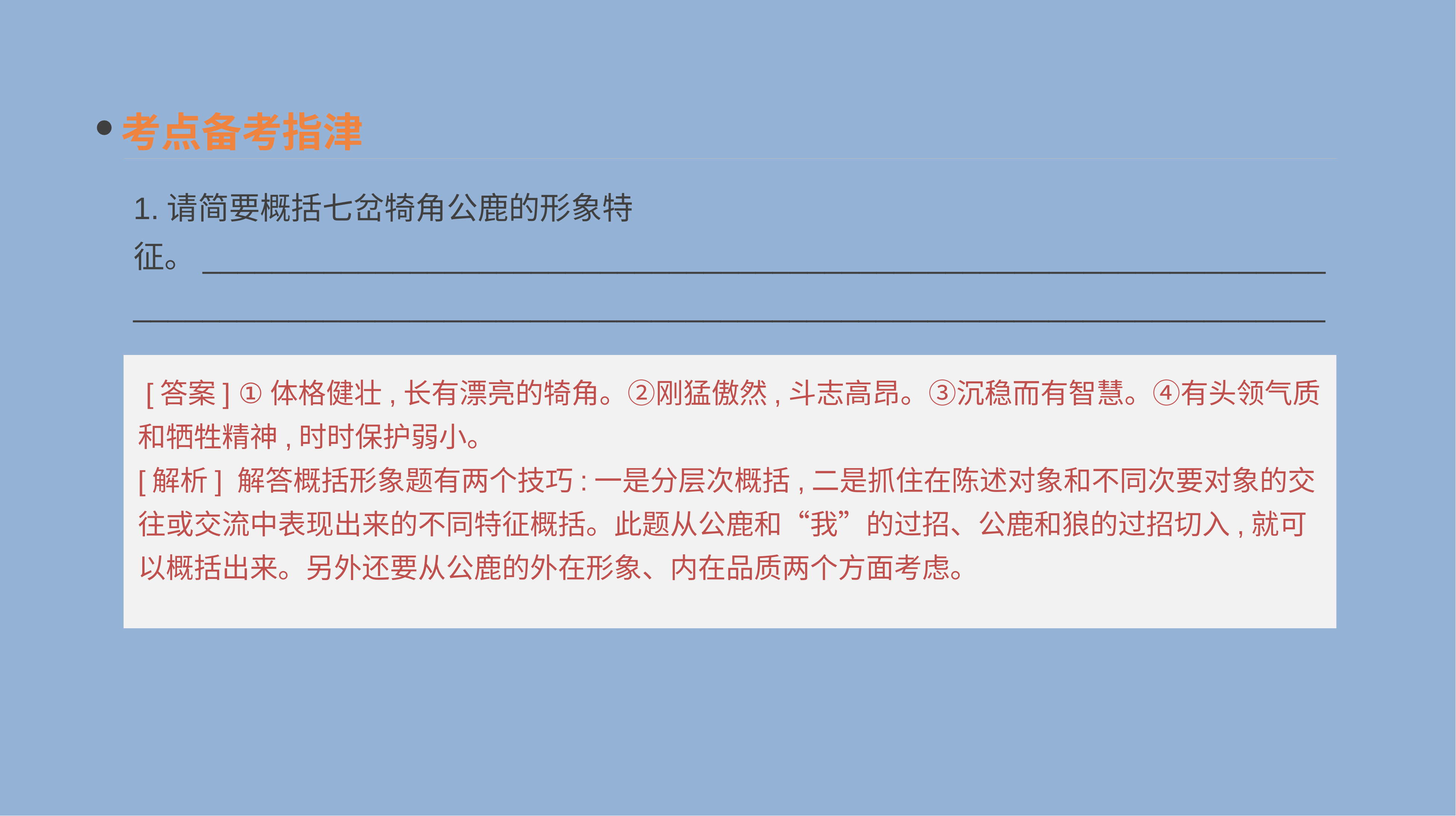

考点备考指津

1.请简要概括七岔犄角公鹿的形象特征。__________________________________________________________________________________________________________________________________________________________________________

 [答案] ①体格健壮,长有漂亮的犄角。②刚猛傲然,斗志高昂。③沉稳而有智慧。④有头领气质和牺牲精神,时时保护弱小。
[解析] 解答概括形象题有两个技巧:一是分层次概括,二是抓住在陈述对象和不同次要对象的交往或交流中表现出来的不同特征概括。此题从公鹿和“我”的过招、公鹿和狼的过招切入,就可以概括出来。另外还要从公鹿的外在形象、内在品质两个方面考虑。